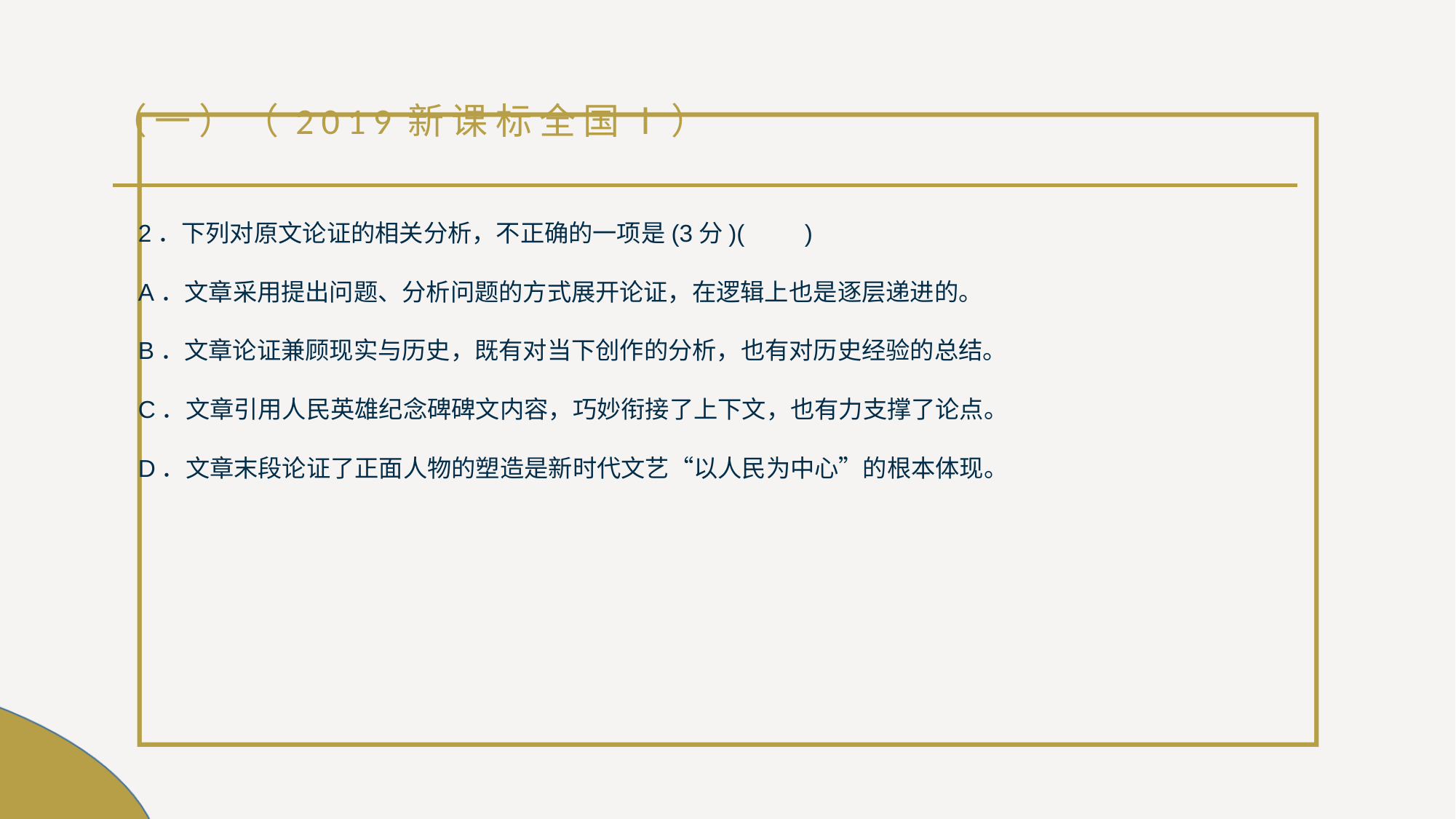

# （一）（2019新课标全国Ⅰ）
2．下列对原文论证的相关分析，不正确的一项是(3分)(　　)
A．文章采用提出问题、分析问题的方式展开论证，在逻辑上也是逐层递进的。
B．文章论证兼顾现实与历史，既有对当下创作的分析，也有对历史经验的总结。
C．文章引用人民英雄纪念碑碑文内容，巧妙衔接了上下文，也有力支撑了论点。
D．文章末段论证了正面人物的塑造是新时代文艺“以人民为中心”的根本体现。